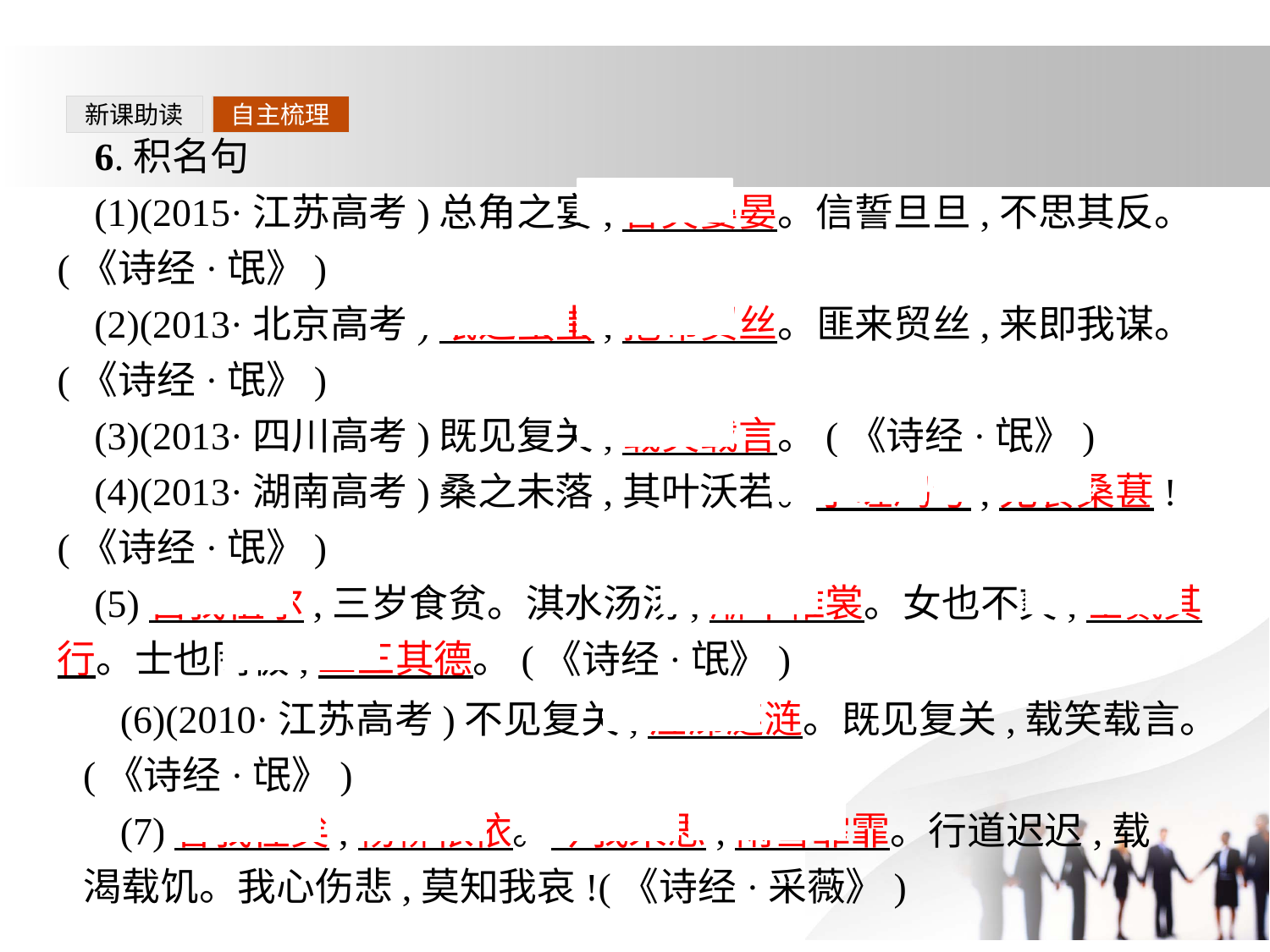

新课助读
自主梳理
6.积名句
(1)(2015·江苏高考)总角之宴,言笑晏晏。信誓旦旦,不思其反。(《诗经·氓》)
(2)(2013·北京高考)氓之蚩蚩,抱布贸丝。匪来贸丝,来即我谋。(《诗经·氓》)
(3)(2013·四川高考)既见复关,载笑载言。(《诗经·氓》)
(4)(2013·湖南高考)桑之未落,其叶沃若。于嗟鸠兮,无食桑葚!(《诗经·氓》)
(5)自我徂尔,三岁食贫。淇水汤汤,渐车帷裳。女也不爽,士贰其行。士也罔极,二三其德。(《诗经·氓》)

(6)(2010·江苏高考)不见复关,泣涕涟涟。既见复关,载笑载言。(《诗经·氓》)
(7)昔我往矣,杨柳依依。今我来思,雨雪霏霏。行道迟迟,载渴载饥。我心伤悲,莫知我哀!(《诗经·采薇》)